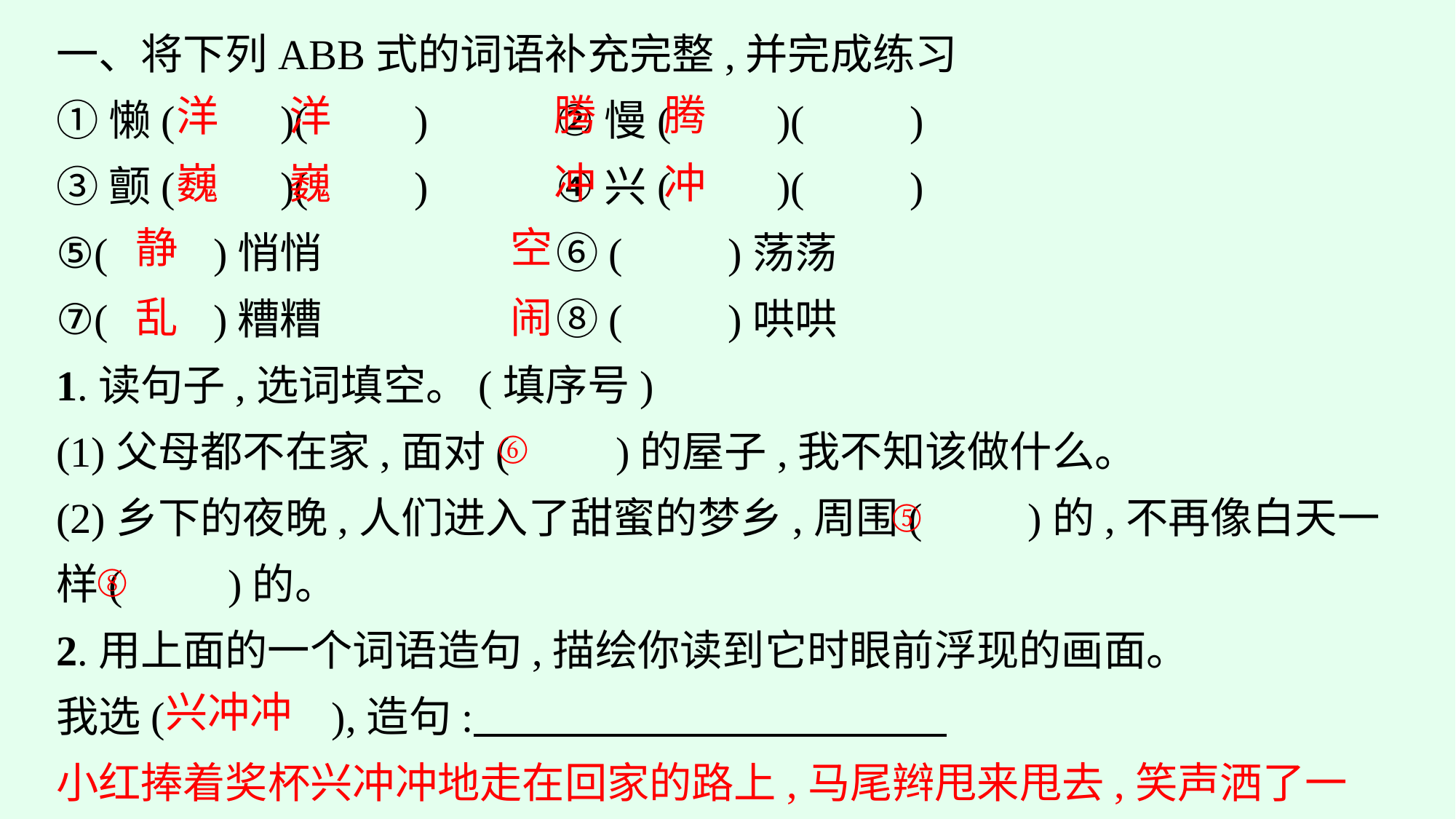

一、将下列ABB式的词语补充完整,并完成练习
①懒(　　)(　　) 	②慢(　　)(　　)
③颤(　　)(　　) 	④兴(　　)(　　)
⑤(　　)悄悄		⑥(　　)荡荡
⑦(　　)糟糟		⑧(　　)哄哄
1.读句子,选词填空。(填序号)
(1)父母都不在家,面对(　　)的屋子,我不知该做什么。
(2)乡下的夜晚,人们进入了甜蜜的梦乡,周围(　　)的,不再像白天一样(　　)的。
2.用上面的一个词语造句,描绘你读到它时眼前浮现的画面。
我选(　　　  ),造句:
小红捧着奖杯兴冲冲地走在回家的路上,马尾辫甩来甩去,笑声洒了一路。
腾
腾
洋
洋
冲
冲
巍
巍
静
空
乱
闹
⑥
⑤
⑧
兴冲冲